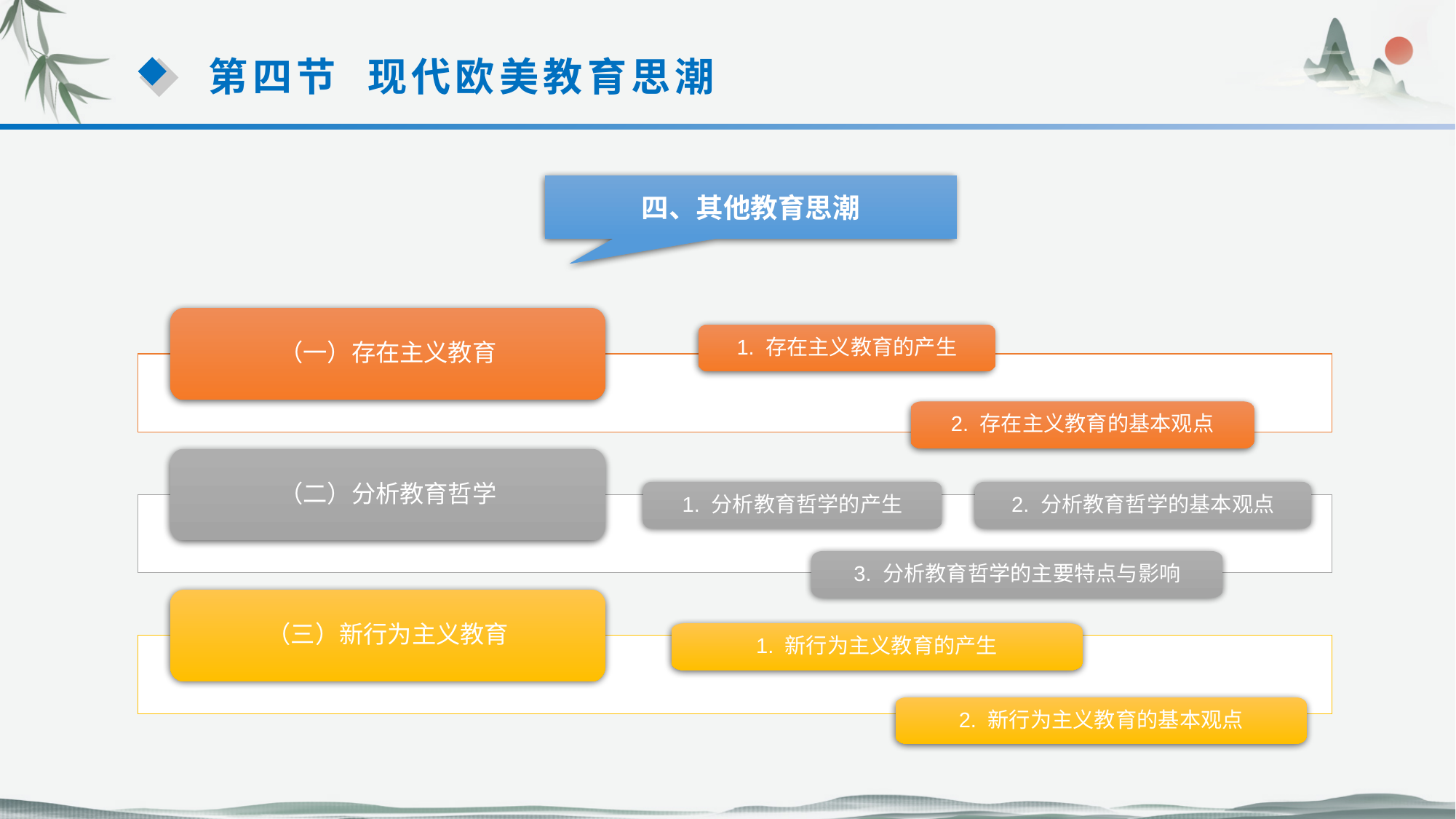

第四节  现代欧美教育思潮

四、其他教育思潮

（一）存在主义教育
1. 存在主义教育的产生

2. 存在主义教育的基本观点
（二）分析教育哲学
1. 分析教育哲学的产生
2. 分析教育哲学的基本观点

3. 分析教育哲学的主要特点与影响
（三）新行为主义教育
1. 新行为主义教育的产生

2. 新行为主义教育的基本观点